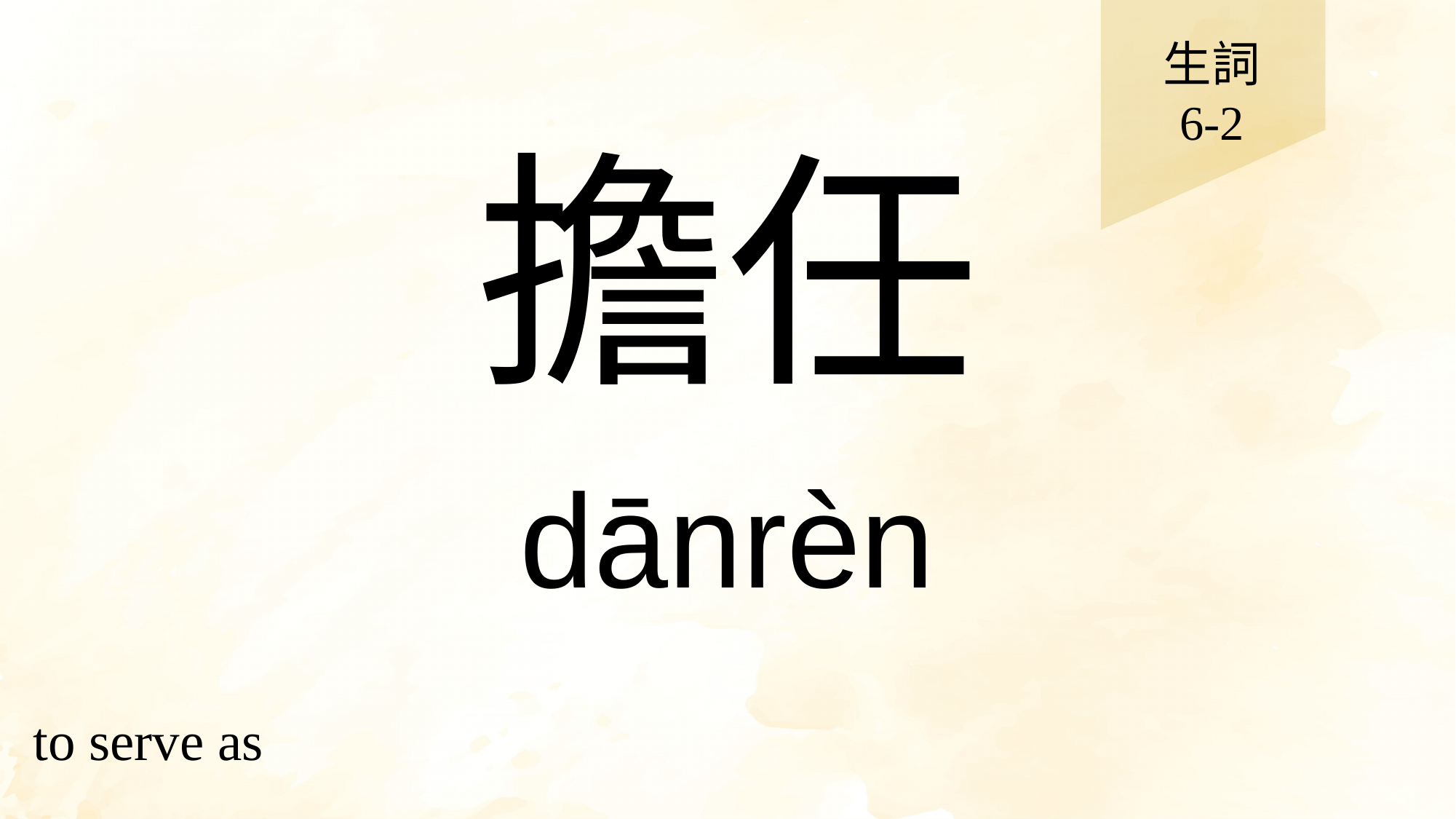

生詞
6-2
# 擔任
dānrèn
to serve as